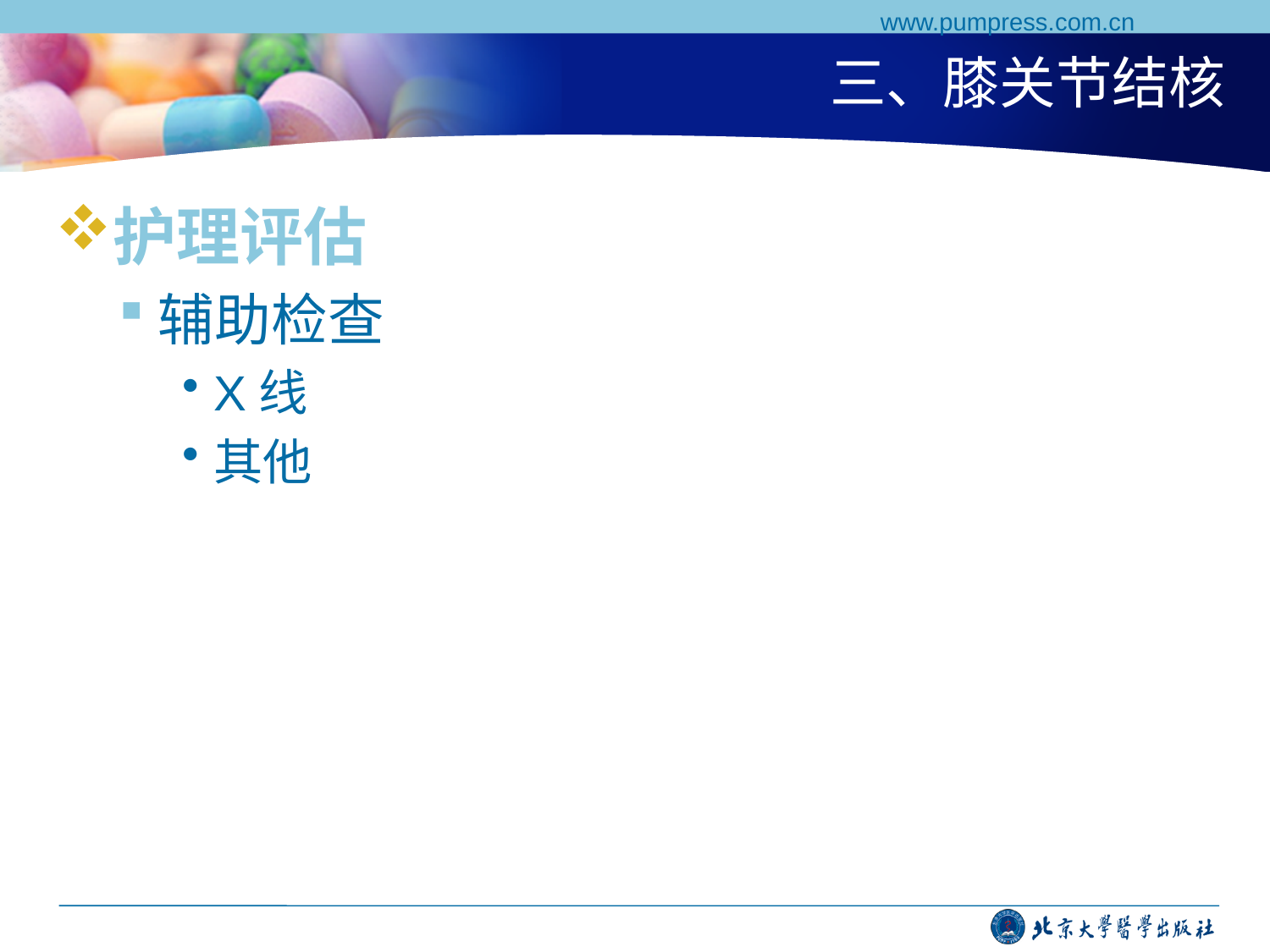

www.pumpress.com.cn
# 三、膝关节结核
护理评估
辅助检查
X线
其他